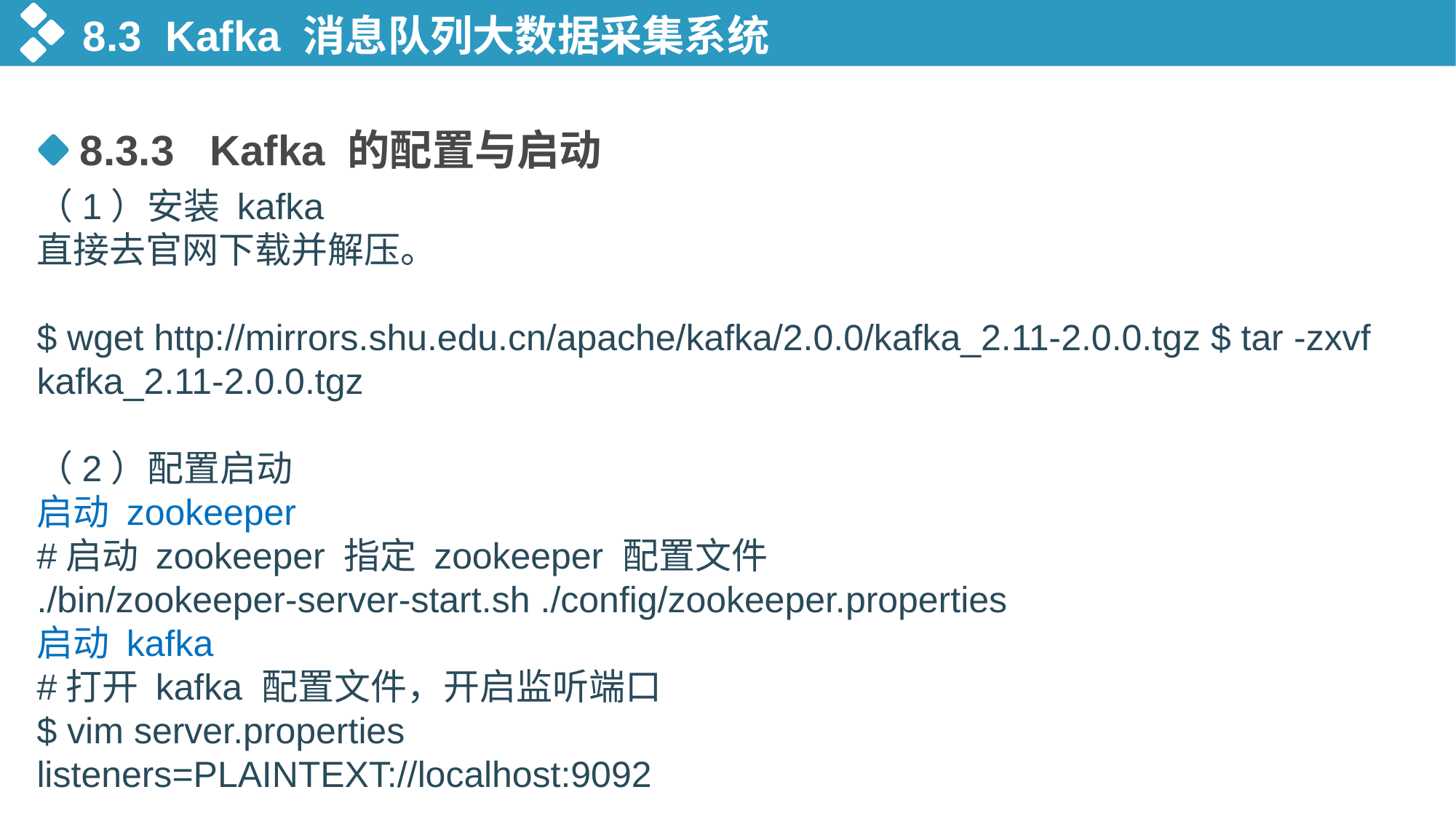

8.3  Kafka 消息队列大数据采集系统

8.3.3   Kafka 的配置与启动

（1）安装 kafka
直接去官网下载并解压。

$ wget http://mirrors.shu.edu.cn/apache/kafka/2.0.0/kafka_2.11-2.0.0.tgz $ tar -zxvf kafka_2.11-2.0.0.tgz

（2）配置启动
启动 zookeeper
#启动 zookeeper 指定 zookeeper 配置文件
./bin/zookeeper-server-start.sh ./config/zookeeper.properties
启动 kafka
#打开 kafka 配置文件，开启监听端口
$ vim server.properties
listeners=PLAINTEXT://localhost:9092